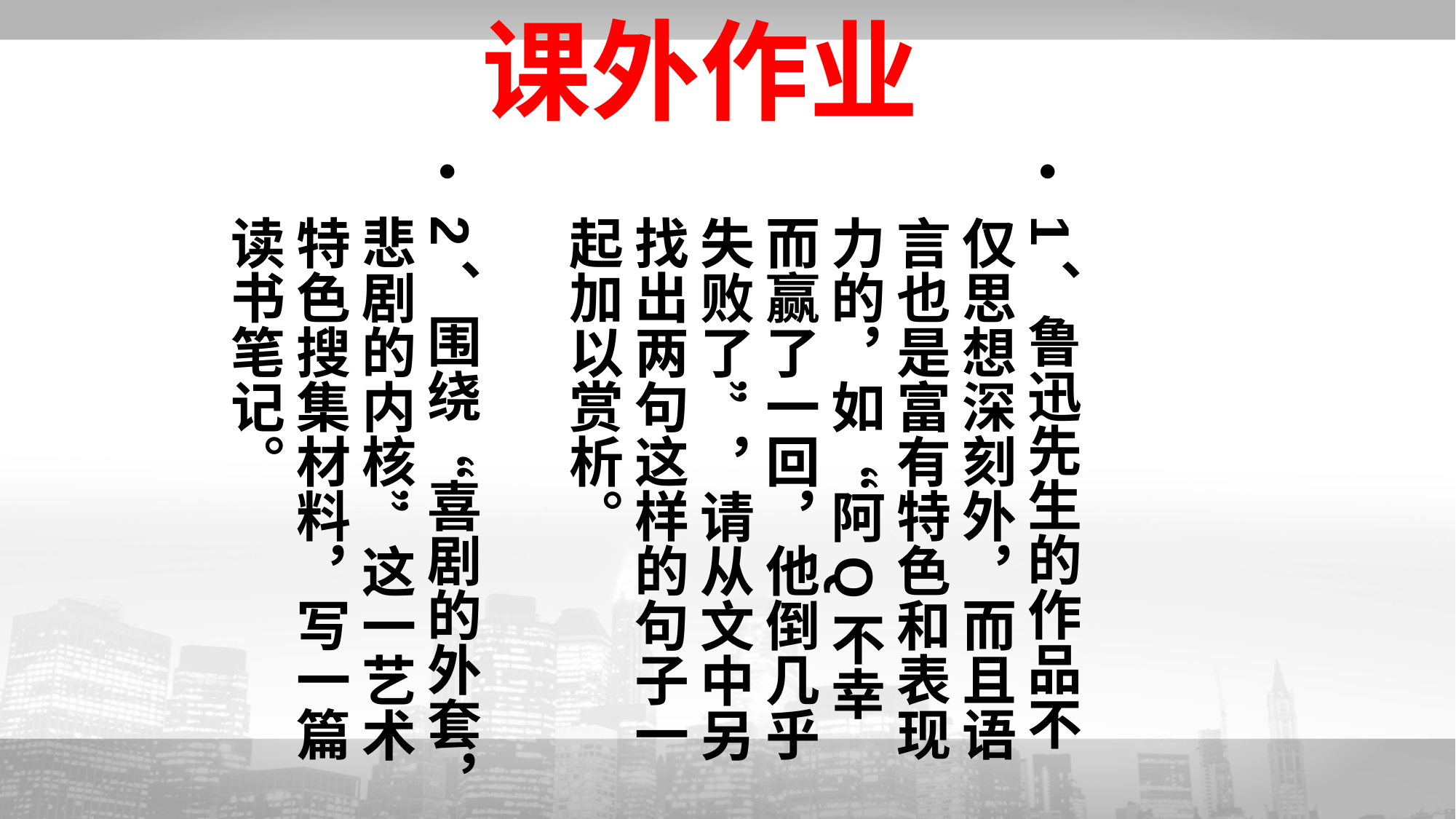

# 课外作业
1、鲁迅先生的作品不仅思想深刻外，而且语言也是富有特色和表现力的，如“阿Q不幸而赢了一回，他倒几乎失败了”，请从文中另找出两句这样的句子一起加以赏析。
2、围绕“喜剧的外套，悲剧的内核”这一艺术特色搜集材料，写一篇读书笔记。